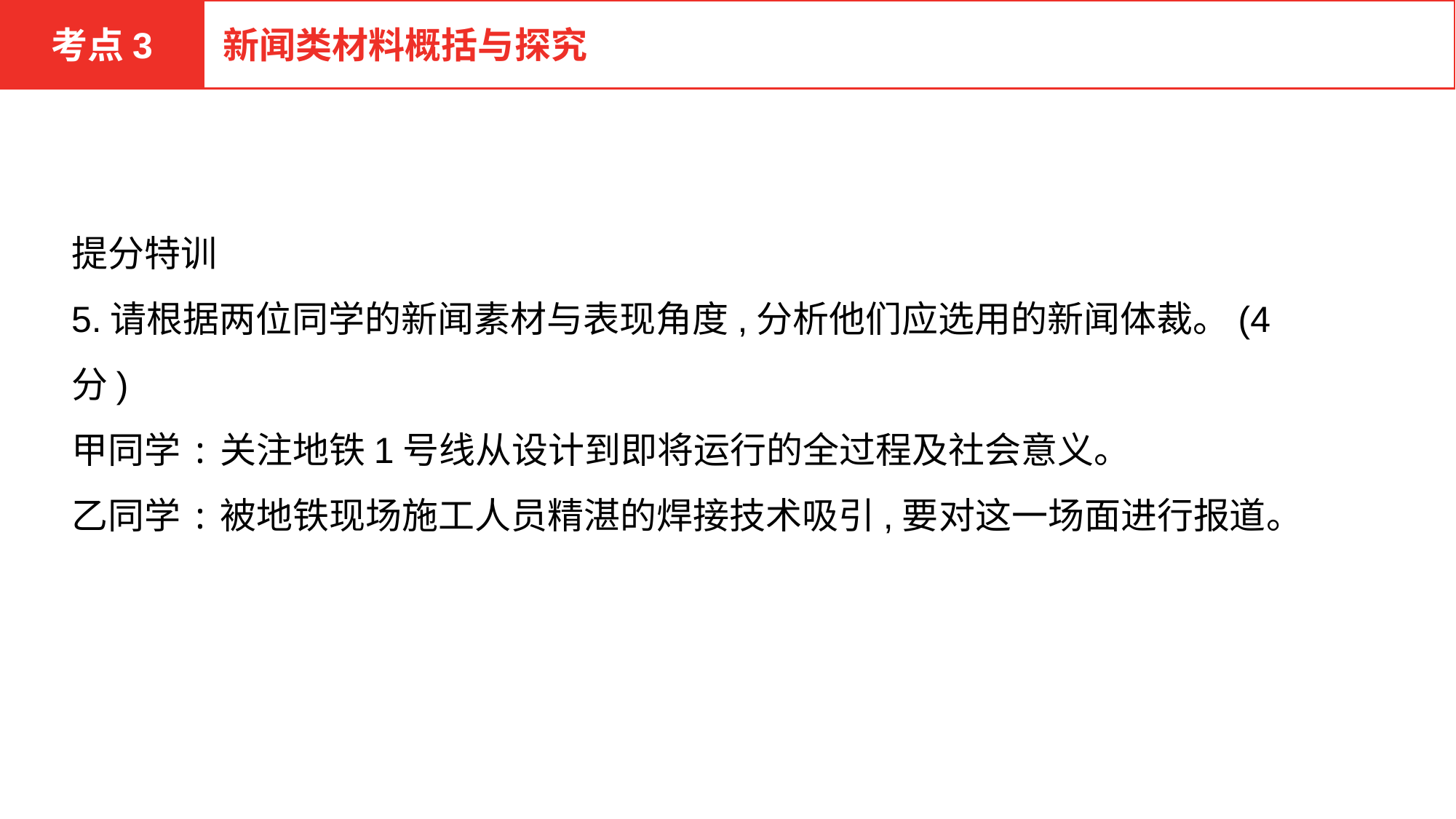

考点3
新闻类材料概括与探究
提分特训
5.请根据两位同学的新闻素材与表现角度,分析他们应选用的新闻体裁。(4分)
甲同学:关注地铁1号线从设计到即将运行的全过程及社会意义。
乙同学:被地铁现场施工人员精湛的焊接技术吸引,要对这一场面进行报道。